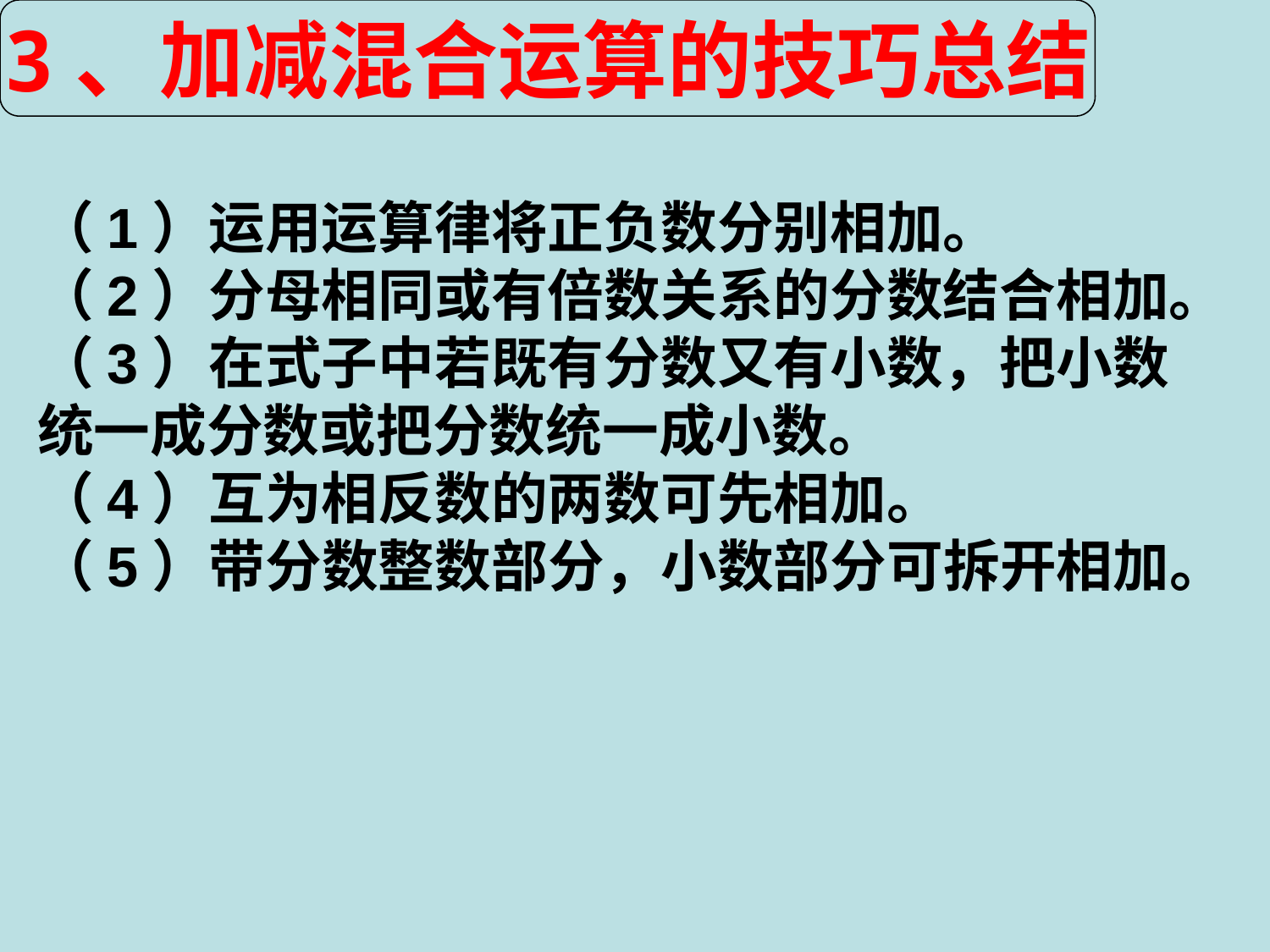

3、加减混合运算的技巧总结
（1）运用运算律将正负数分别相加。
（2）分母相同或有倍数关系的分数结合相加。
（3）在式子中若既有分数又有小数，把小数统一成分数或把分数统一成小数。
（4）互为相反数的两数可先相加。
（5）带分数整数部分，小数部分可拆开相加。